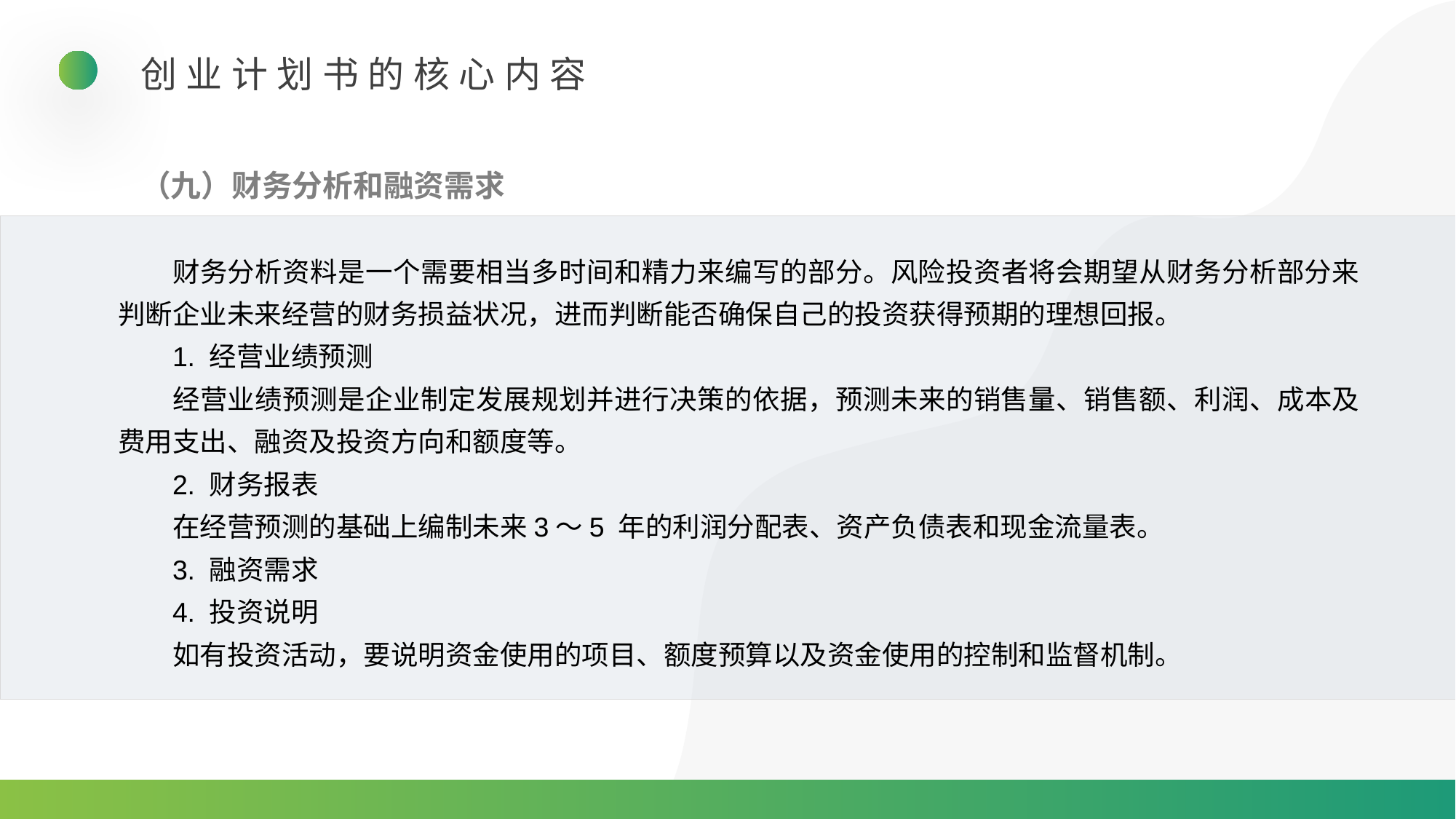

创业计划书的核心内容
（九）财务分析和融资需求

财务分析资料是一个需要相当多时间和精力来编写的部分。风险投资者将会期望从财务分析部分来判断企业未来经营的财务损益状况，进而判断能否确保自己的投资获得预期的理想回报。
1. 经营业绩预测
经营业绩预测是企业制定发展规划并进行决策的依据，预测未来的销售量、销售额、利润、成本及费用支出、融资及投资方向和额度等。
2. 财务报表
在经营预测的基础上编制未来3～5 年的利润分配表、资产负债表和现金流量表。
3. 融资需求
4. 投资说明
如有投资活动，要说明资金使用的项目、额度预算以及资金使用的控制和监督机制。